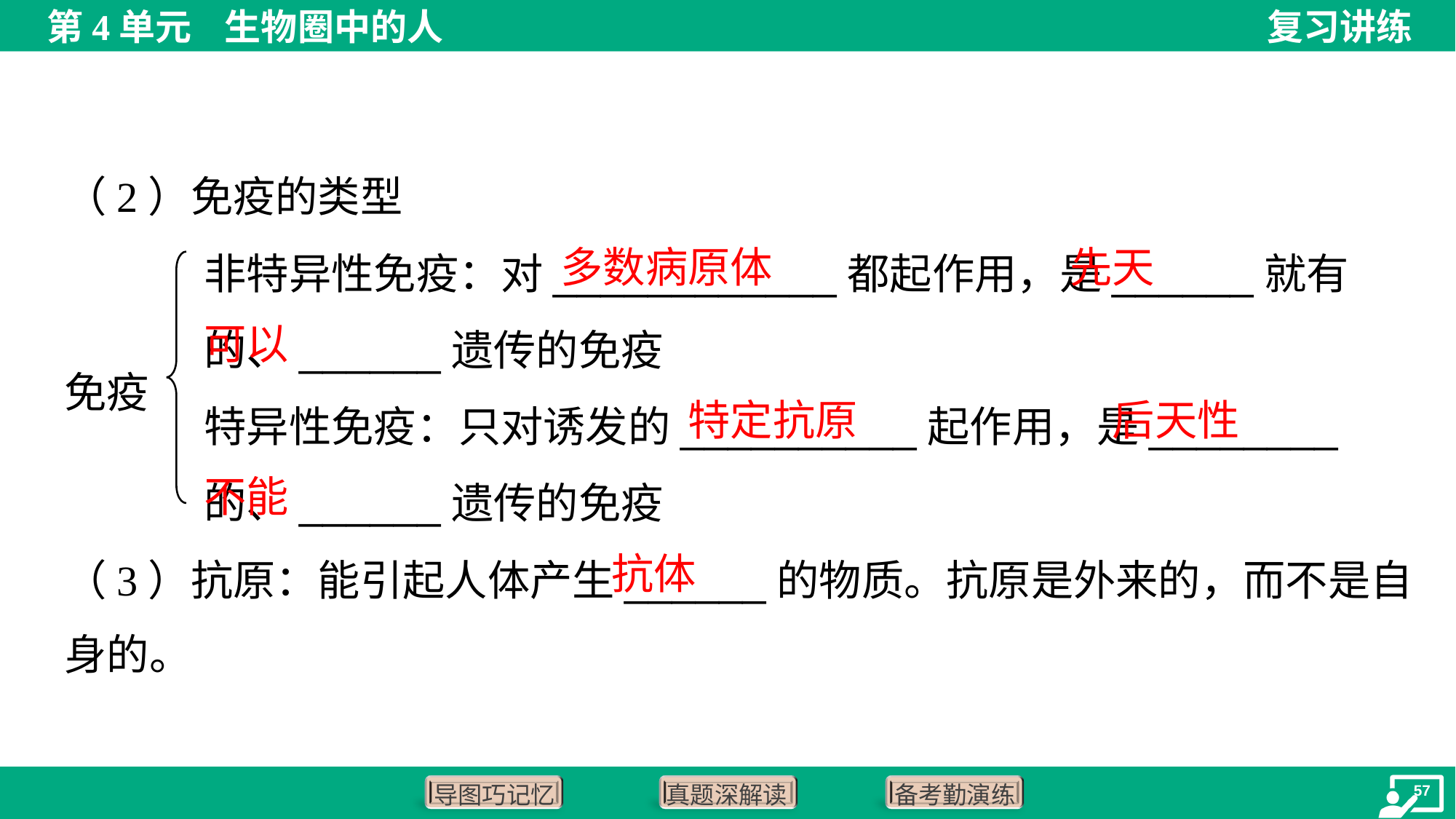

（2）免疫的类型
多数病原体
先天
非特异性免疫：对____________都起作用，是______就有的、______遗传的免疫
特异性免疫：只对诱发的__________起作用，是________的、______遗传的免疫

可以
免疫

特定抗原
后天性
不能
抗体
（3）抗原：能引起人体产生______的物质。抗原是外来的，而不是自
身的。